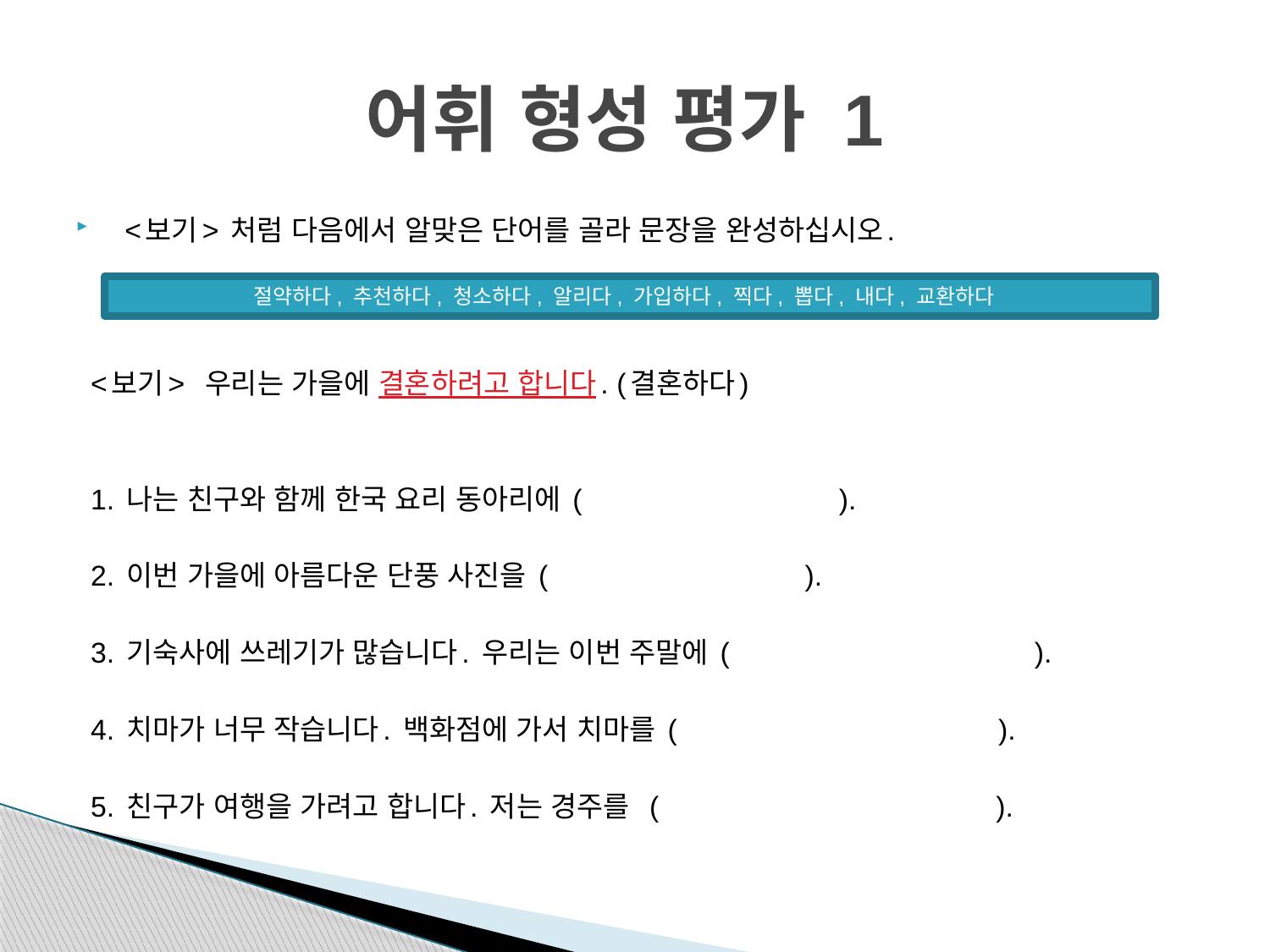

# 어휘 형성 평가 1
<보기> 처럼 다음에서 알맞은 단어를 골라 문장을 완성하십시오.

<보기>  우리는 가을에 결혼하려고 합니다. (결혼하다)

1. 나는 친구와 함께 한국 요리 동아리에 (                                ).

2. 이번 가을에 아름다운 단풍 사진을 (                                ).

3. 기숙사에 쓰레기가 많습니다. 우리는 이번 주말에 (                                      ).

4. 치마가 너무 작습니다. 백화점에 가서 치마를 (                                        ).

5. 친구가 여행을 가려고 합니다. 저는 경주를  (                                          ).

절약하다, 추천하다, 청소하다, 알리다, 가입하다, 찍다, 뽑다, 내다, 교환하다